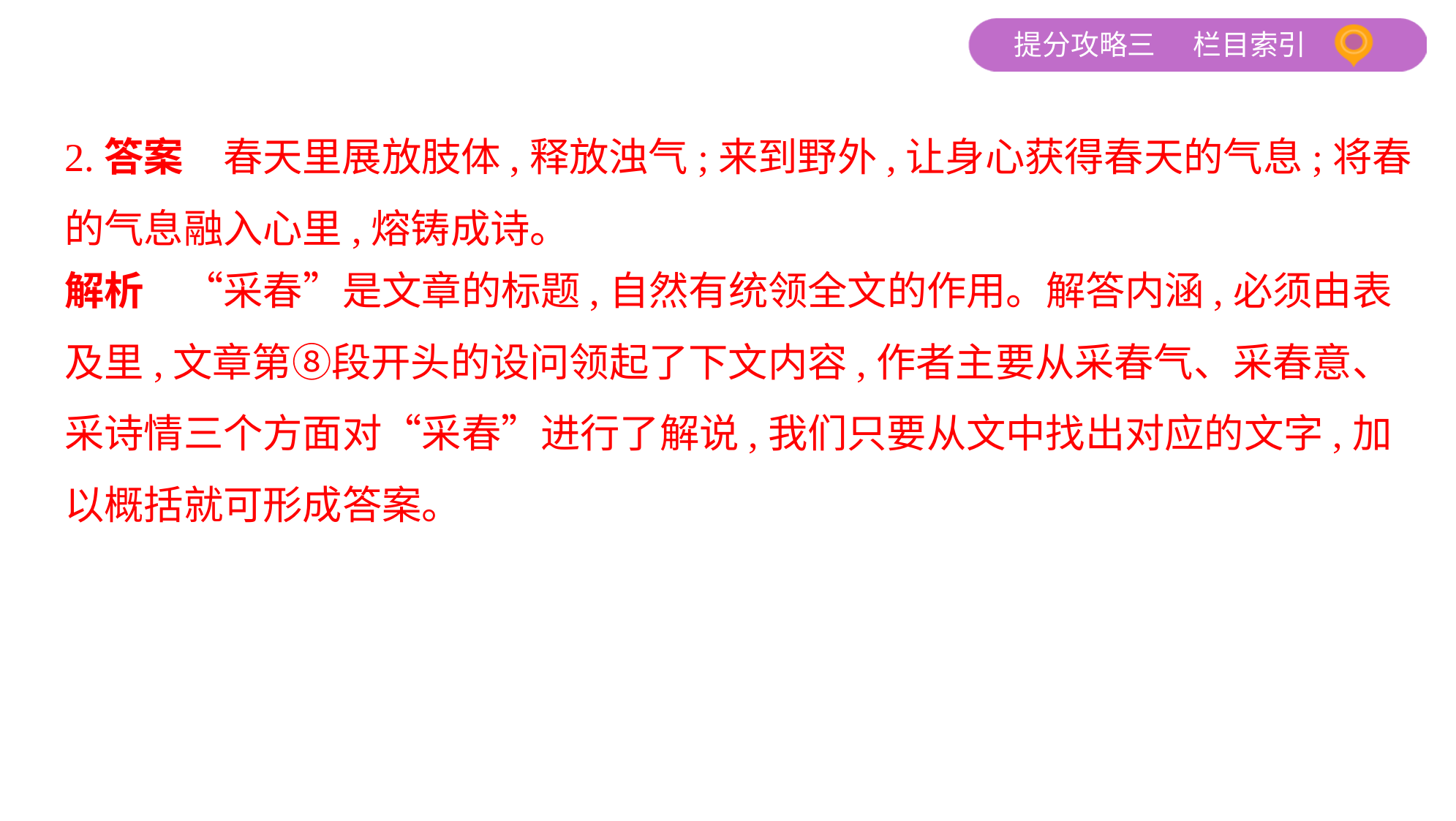

2.答案　春天里展放肢体,释放浊气;来到野外,让身心获得春天的气息;将春
的气息融入心里,熔铸成诗。
解析　“采春”是文章的标题,自然有统领全文的作用。解答内涵,必须由表
及里,文章第⑧段开头的设问领起了下文内容,作者主要从采春气、采春意、
采诗情三个方面对“采春”进行了解说,我们只要从文中找出对应的文字,加
以概括就可形成答案。